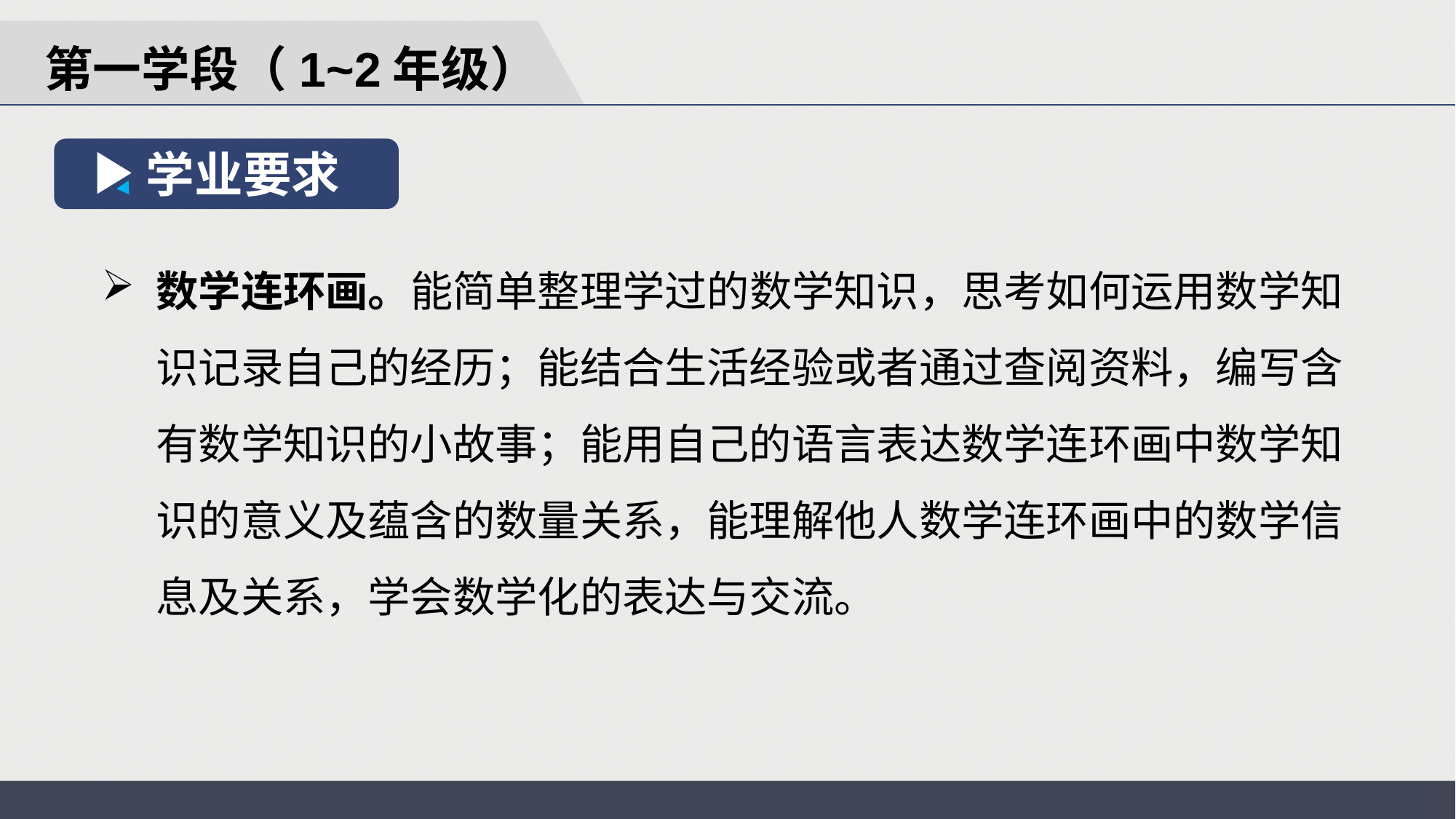

第一学段（1~2年级）
学业要求

数学连环画。能简单整理学过的数学知识，思考如何运用数学知识记录自己的经历；能结合生活经验或者通过查阅资料，编写含有数学知识的小故事；能用自己的语言表达数学连环画中数学知识的意义及蕴含的数量关系，能理解他人数学连环画中的数学信息及关系，学会数学化的表达与交流。